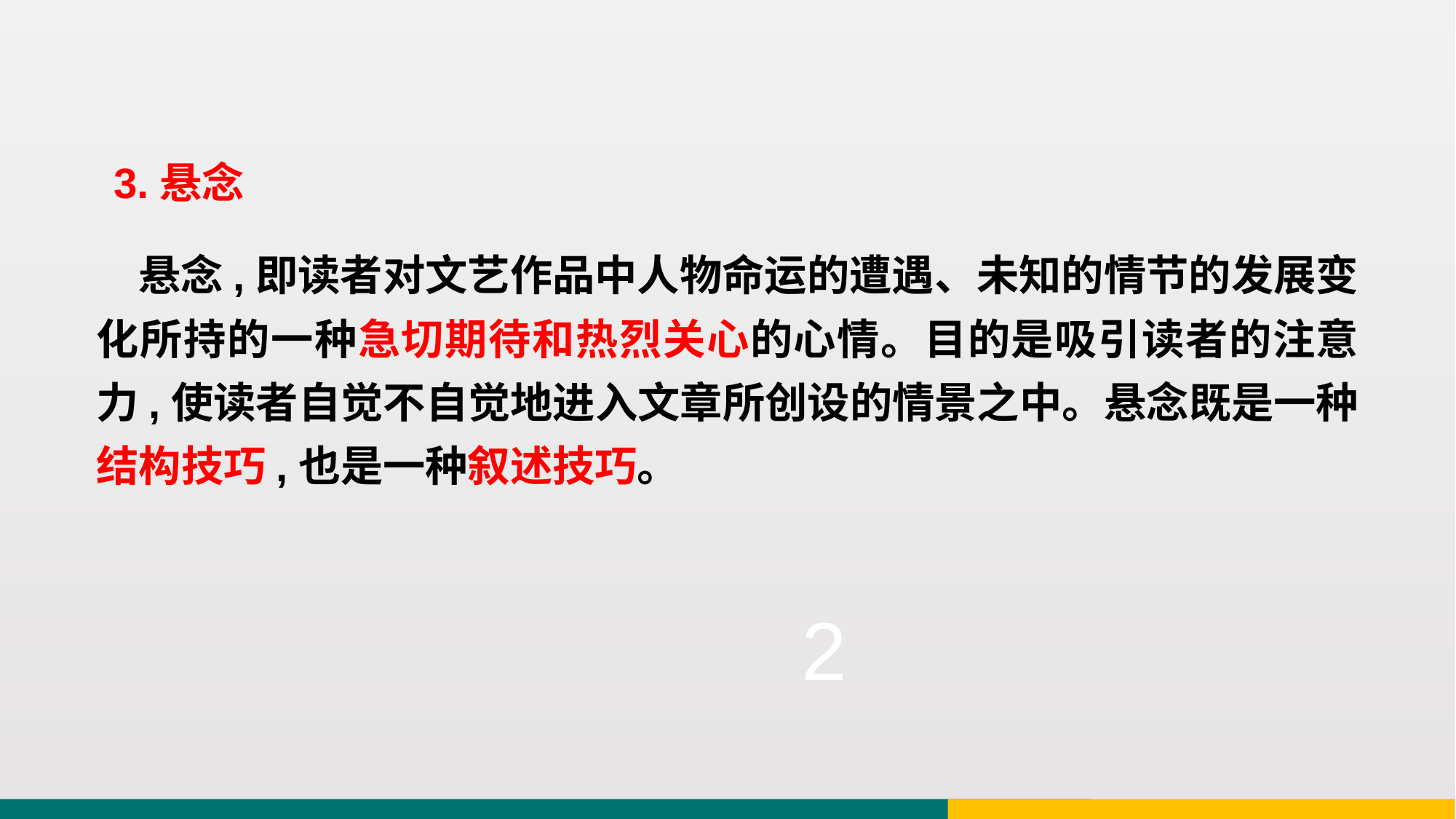

3.悬念
    悬念,即读者对文艺作品中人物命运的遭遇、未知的情节的发展变化所持的一种急切期待和热烈关心的心情。目的是吸引读者的注意力,使读者自觉不自觉地进入文章所创设的情景之中。悬念既是一种结构技巧,也是一种叙述技巧。
2